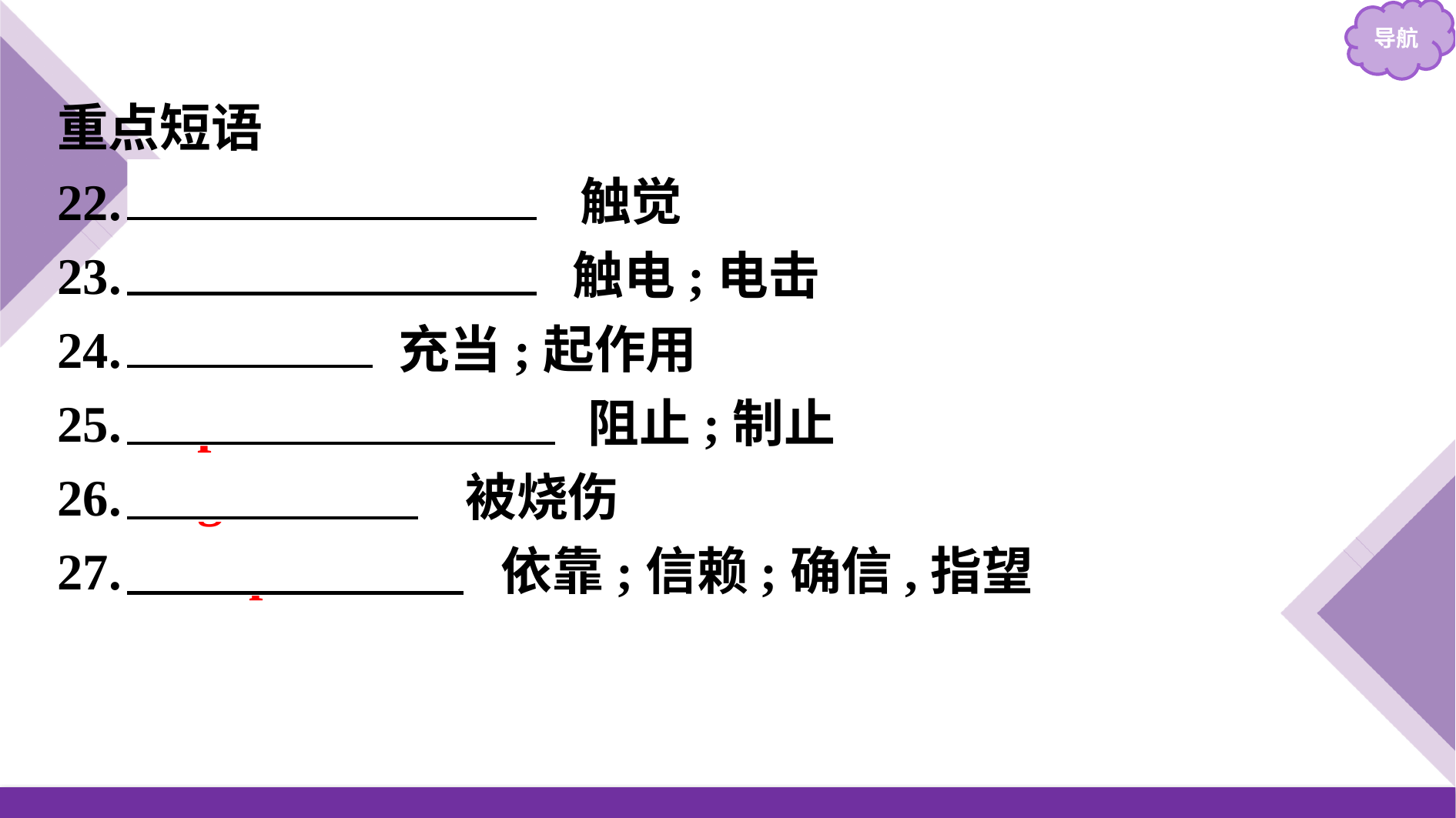

重点短语
22.　sense of touch　 触觉
23.　electric shock　 触电;电击
24.　act as　 充当;起作用
25.　prevent...from　 阻止;制止
26.　get burnt　被烧伤
27.　depend on　 依靠;信赖;确信,指望